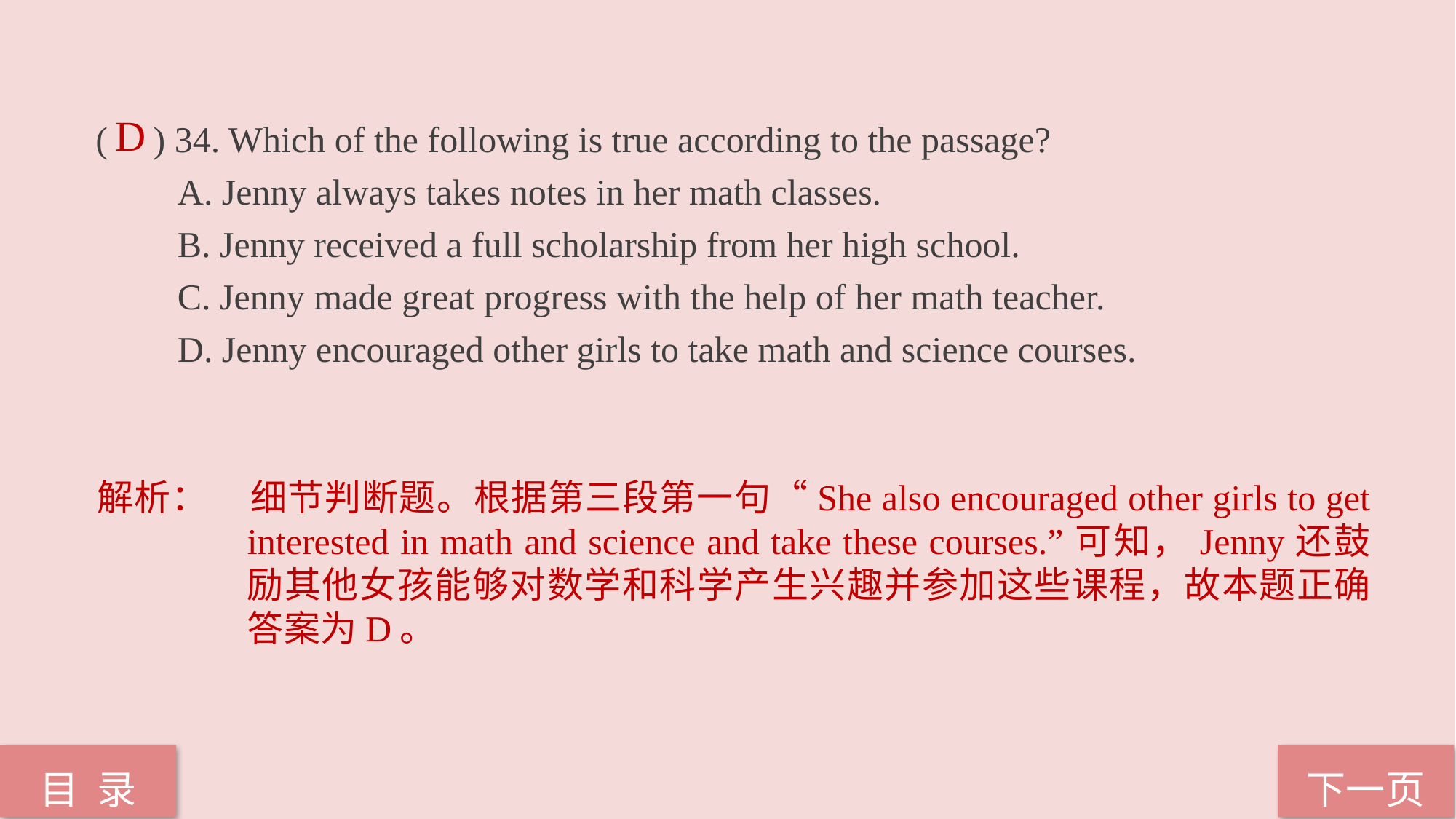

(     ) 34. Which of the following is true according to the passage?
         A. Jenny always takes notes in her math classes.
         B. Jenny received a full scholarship from her high school.
         C. Jenny made great progress with the help of her math teacher.
         D. Jenny encouraged other girls to take math and science courses.
D
解析：	细节判断题。根据第三段第一句“She also encouraged other girls to get interested in math and science and take these courses.”可知，Jenny还鼓励其他女孩能够对数学和科学产生兴趣并参加这些课程，故本题正确答案为D。